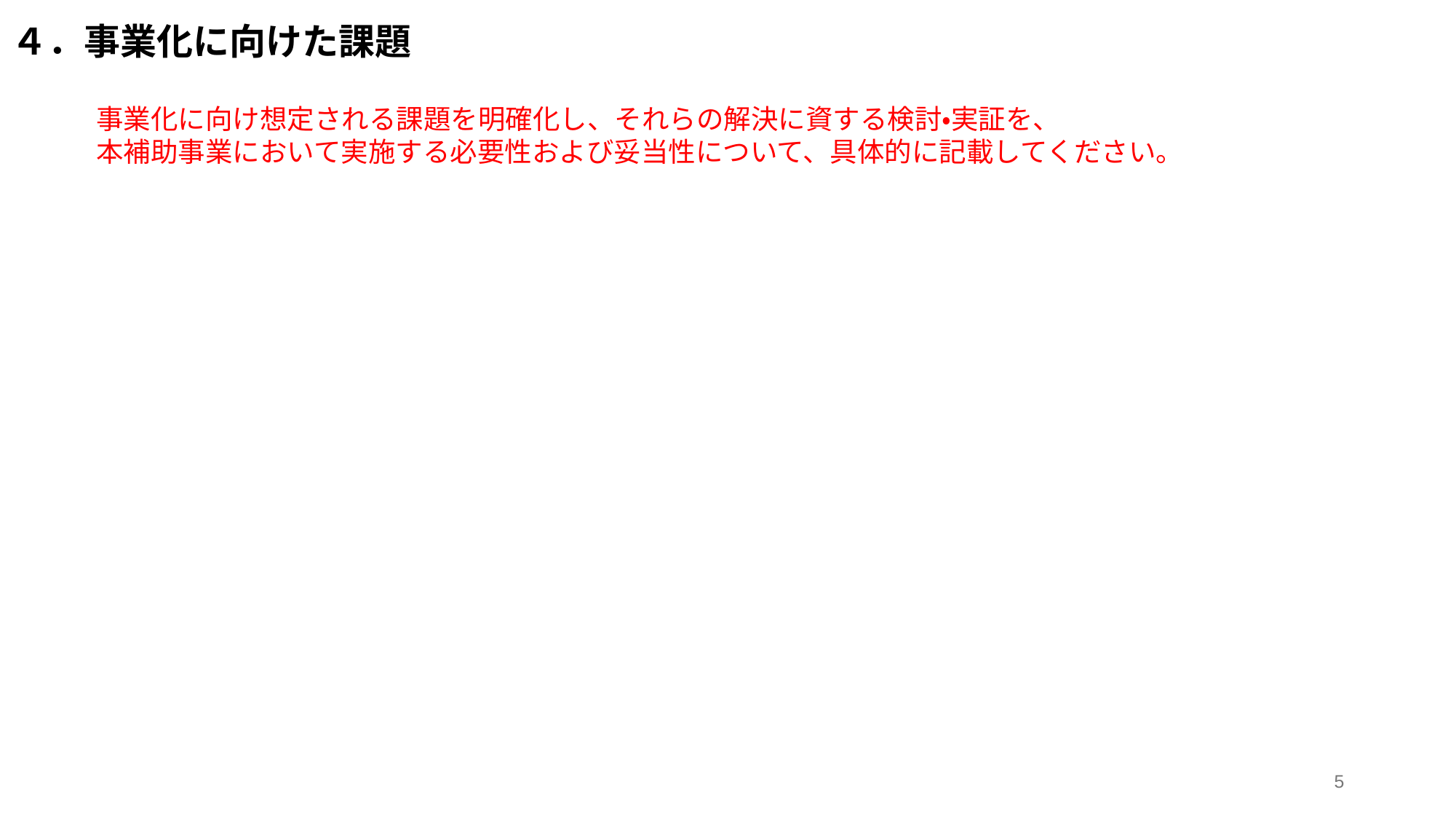

# ４．事業化に向けた課題
事業化に向け想定される課題を明確化し、それらの解決に資する検討・実証を、
本補助事業において実施する必要性および妥当性について、具体的に記載してください。
5